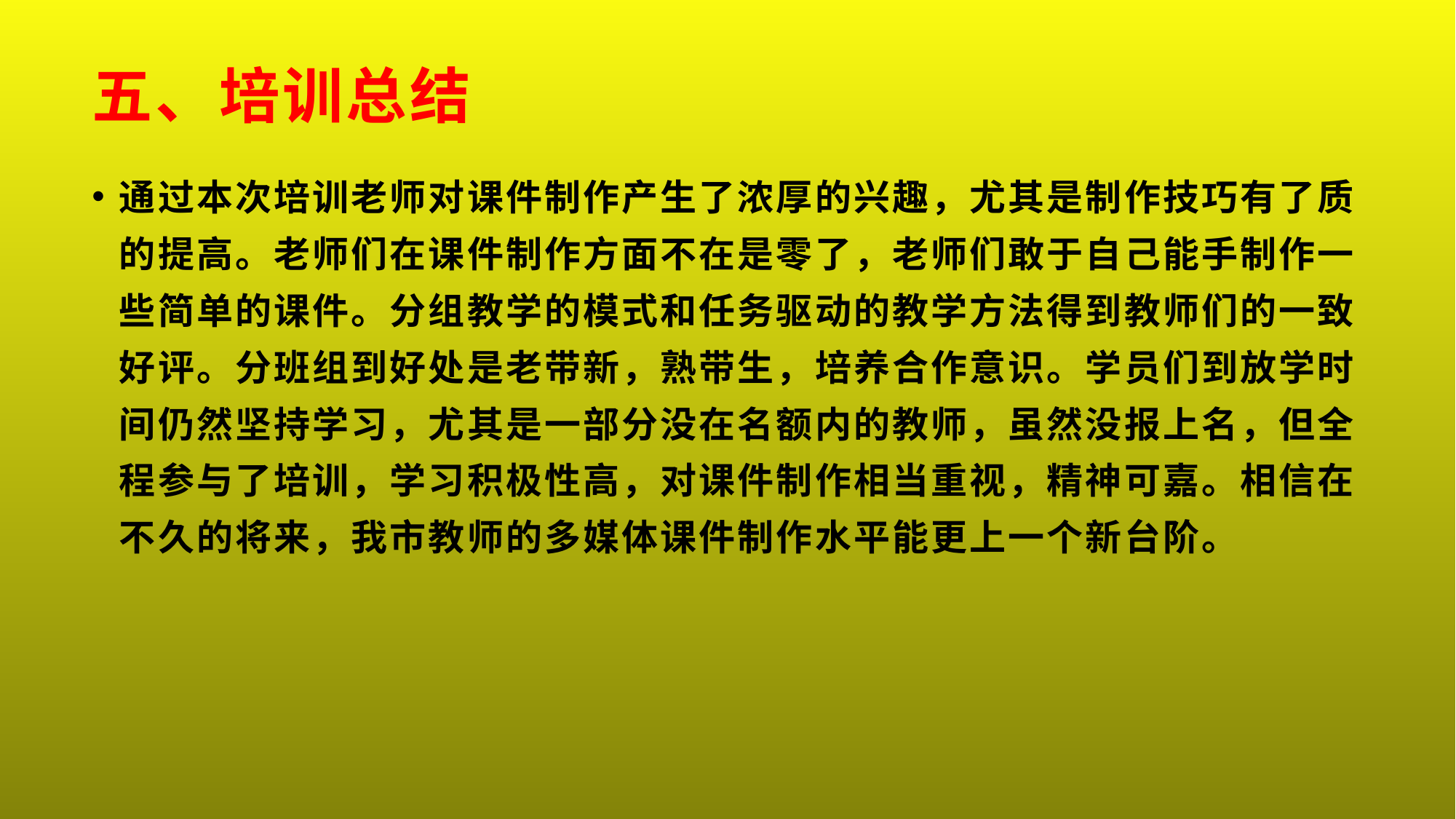

# 五、培训总结
通过本次培训老师对课件制作产生了浓厚的兴趣，尤其是制作技巧有了质的提高。老师们在课件制作方面不在是零了，老师们敢于自己能手制作一些简单的课件。分组教学的模式和任务驱动的教学方法得到教师们的一致好评。分班组到好处是老带新，熟带生，培养合作意识。学员们到放学时间仍然坚持学习，尤其是一部分没在名额内的教师，虽然没报上名，但全程参与了培训，学习积极性高，对课件制作相当重视，精神可嘉。相信在不久的将来，我市教师的多媒体课件制作水平能更上一个新台阶。